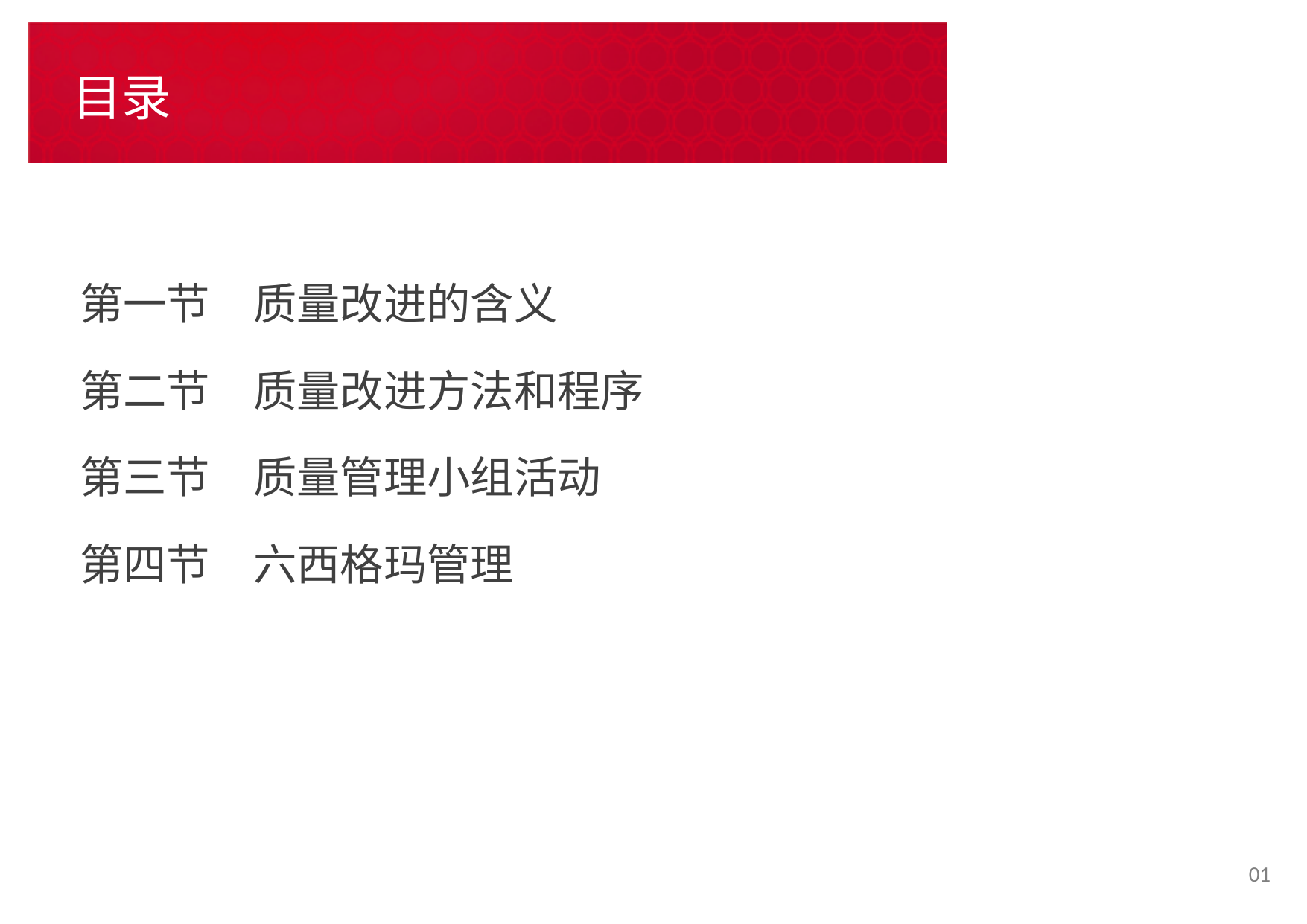

# 目录
第一节　质量改进的含义
第二节　质量改进方法和程序
第三节　质量管理小组活动
第四节　六西格玛管理
01